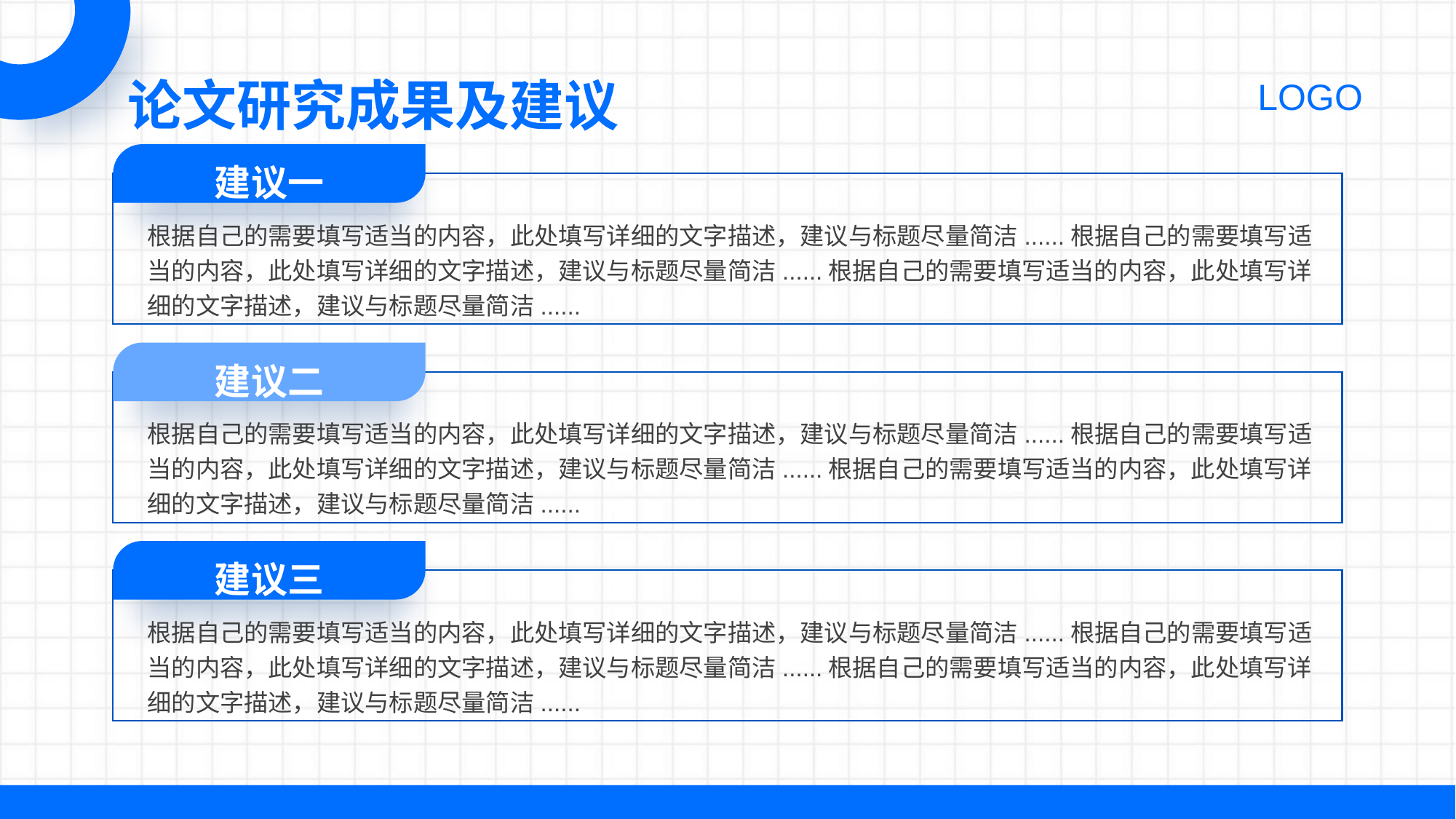

论文研究成果及建议

建议一

根据自己的需要填写适当的内容，此处填写详细的文字描述，建议与标题尽量简洁......根据自己的需要填写适当的内容，此处填写详细的文字描述，建议与标题尽量简洁......根据自己的需要填写适当的内容，此处填写详细的文字描述，建议与标题尽量简洁......

建议二

根据自己的需要填写适当的内容，此处填写详细的文字描述，建议与标题尽量简洁......根据自己的需要填写适当的内容，此处填写详细的文字描述，建议与标题尽量简洁......根据自己的需要填写适当的内容，此处填写详细的文字描述，建议与标题尽量简洁......

建议三

根据自己的需要填写适当的内容，此处填写详细的文字描述，建议与标题尽量简洁......根据自己的需要填写适当的内容，此处填写详细的文字描述，建议与标题尽量简洁......根据自己的需要填写适当的内容，此处填写详细的文字描述，建议与标题尽量简洁......